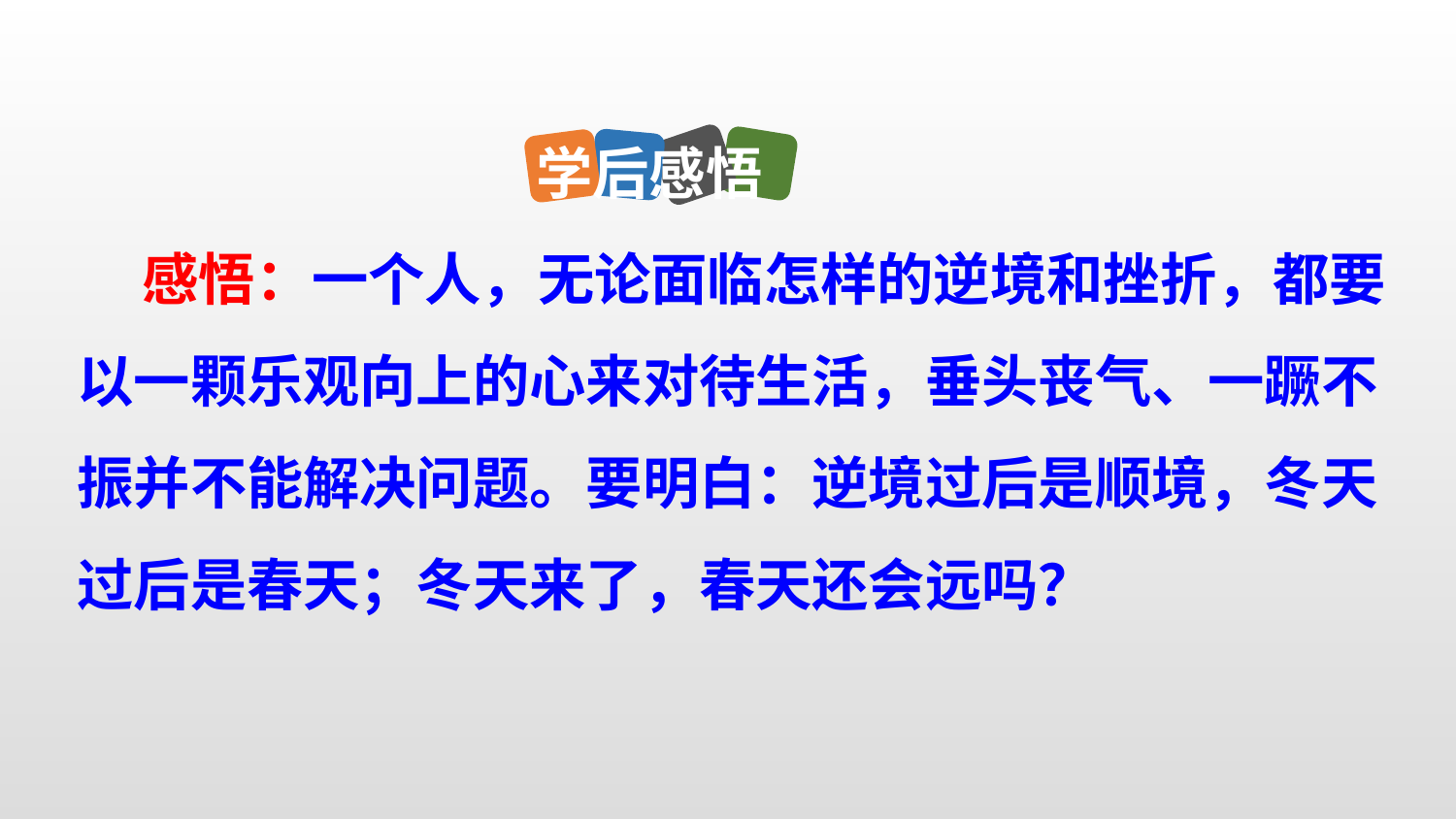

学后感悟

    感悟：一个人，无论面临怎样的逆境和挫折，都要以一颗乐观向上的心来对待生活，垂头丧气、一蹶不振并不能解决问题。要明白：逆境过后是顺境，冬天过后是春天；冬天来了，春天还会远吗？